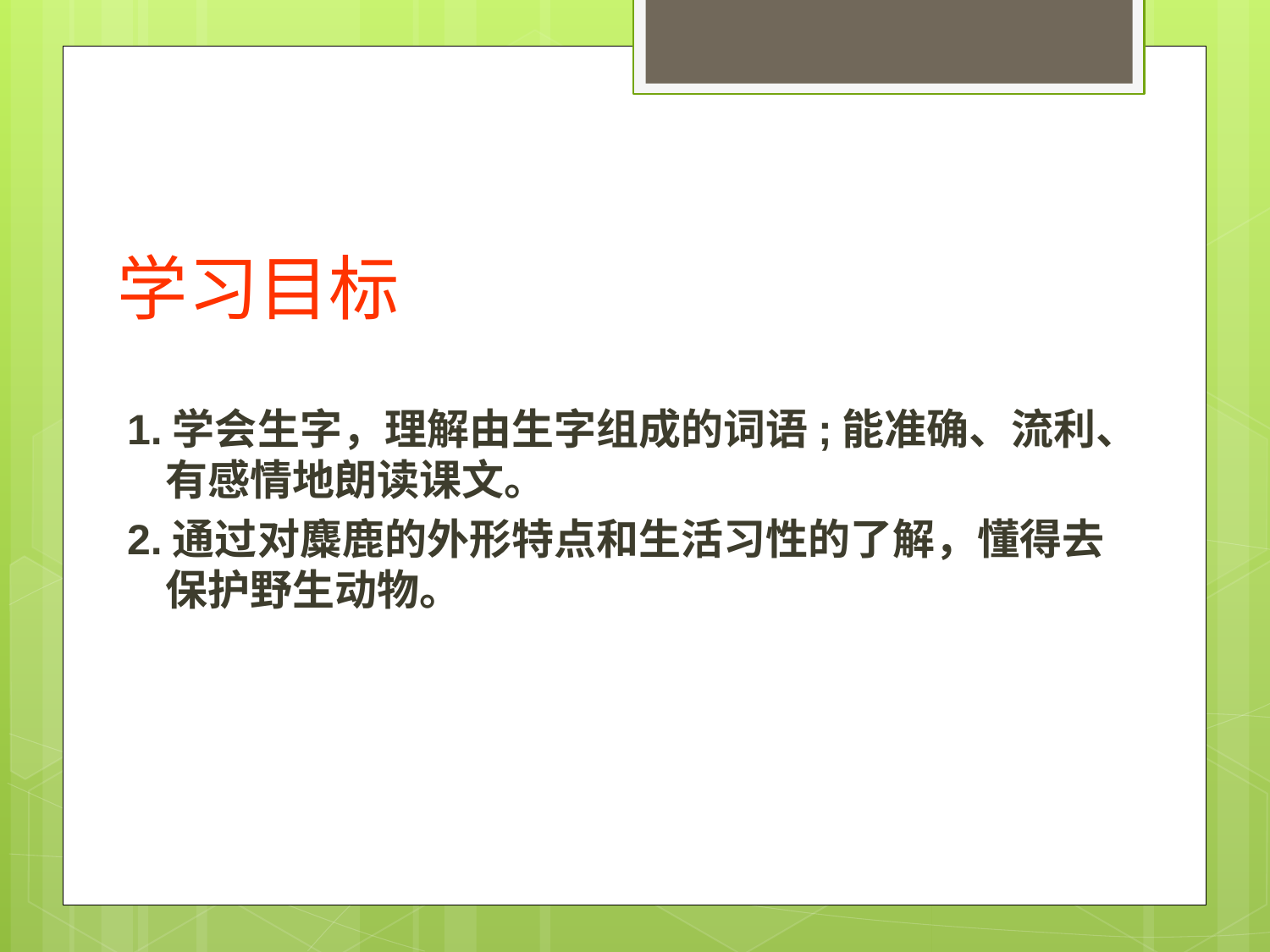

# 学习目标
1.学会生字，理解由生字组成的词语;能准确、流利、有感情地朗读课文。
2.通过对麋鹿的外形特点和生活习性的了解，懂得去保护野生动物。